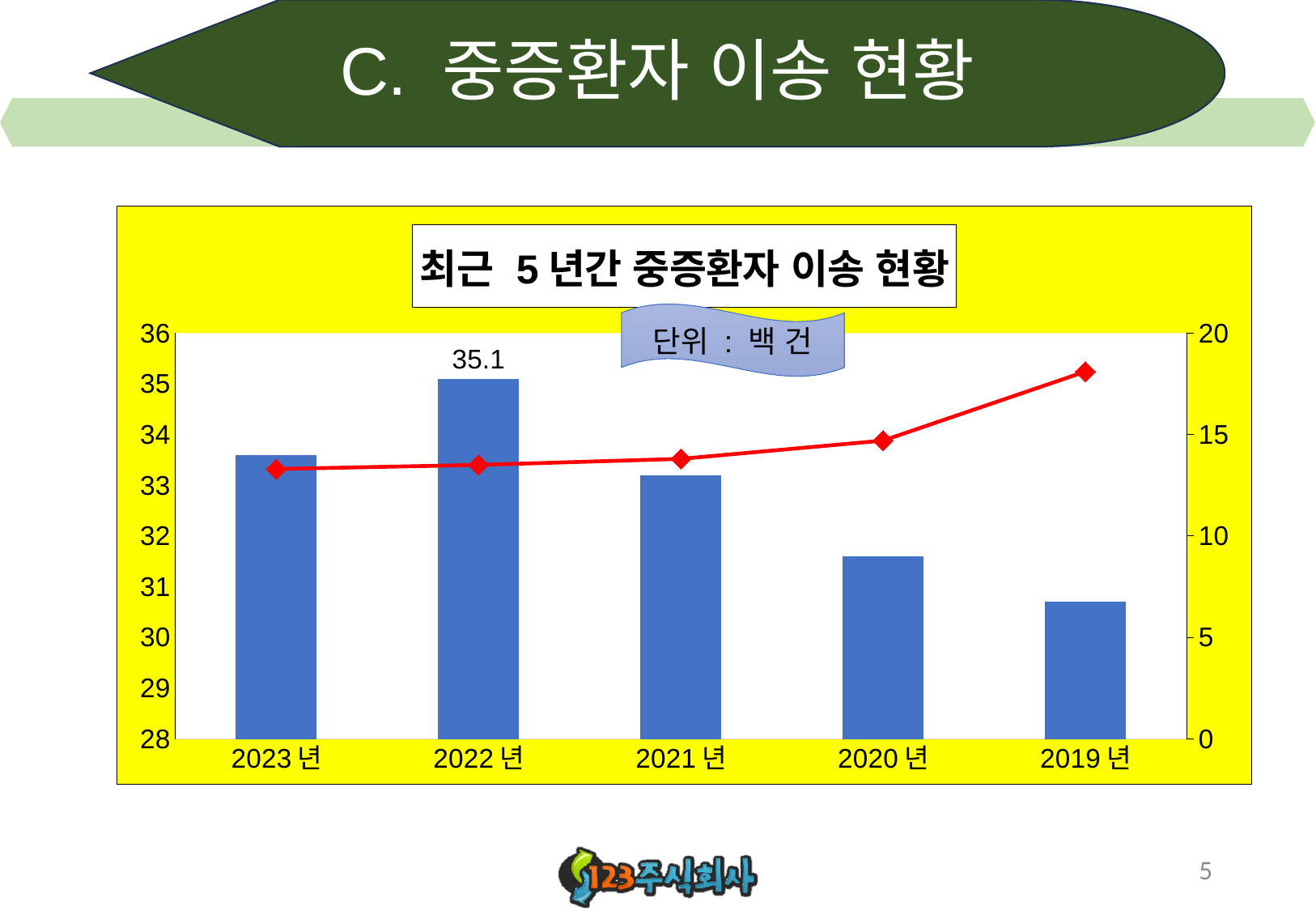

# C. 중증환자 이송 현황

### Chart: 최근 5년간 중증환자 이송 현황

| Category | 심정지 | 중증외상 |
|---|---|---|
| 2023년 | 33.6 | 13.3 |
| 2022년 | 35.1 | 13.5 |
| 2021년 | 33.2 | 13.8 |
| 2020년 | 31.6 | 14.7 |
| 2019년 | 30.7 | 18.1 |
단위 : 백 건
5